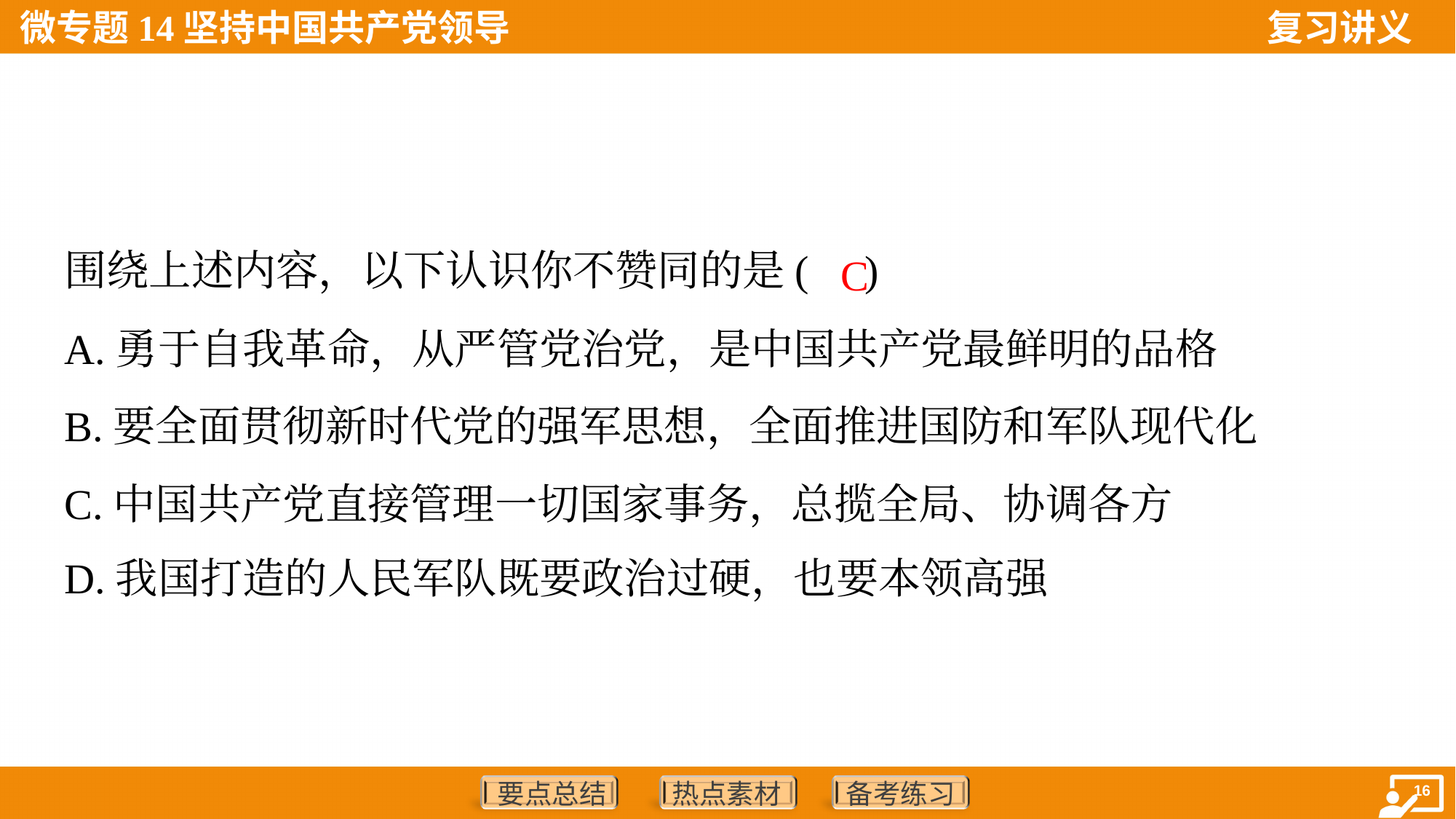

围绕上述内容，以下认识你不赞同的是(     )
C
A.勇于自我革命，从严管党治党，是中国共产党最鲜明的品格
B.要全面贯彻新时代党的强军思想，全面推进国防和军队现代化
C.中国共产党直接管理一切国家事务，总揽全局、协调各方
D.我国打造的人民军队既要政治过硬，也要本领高强